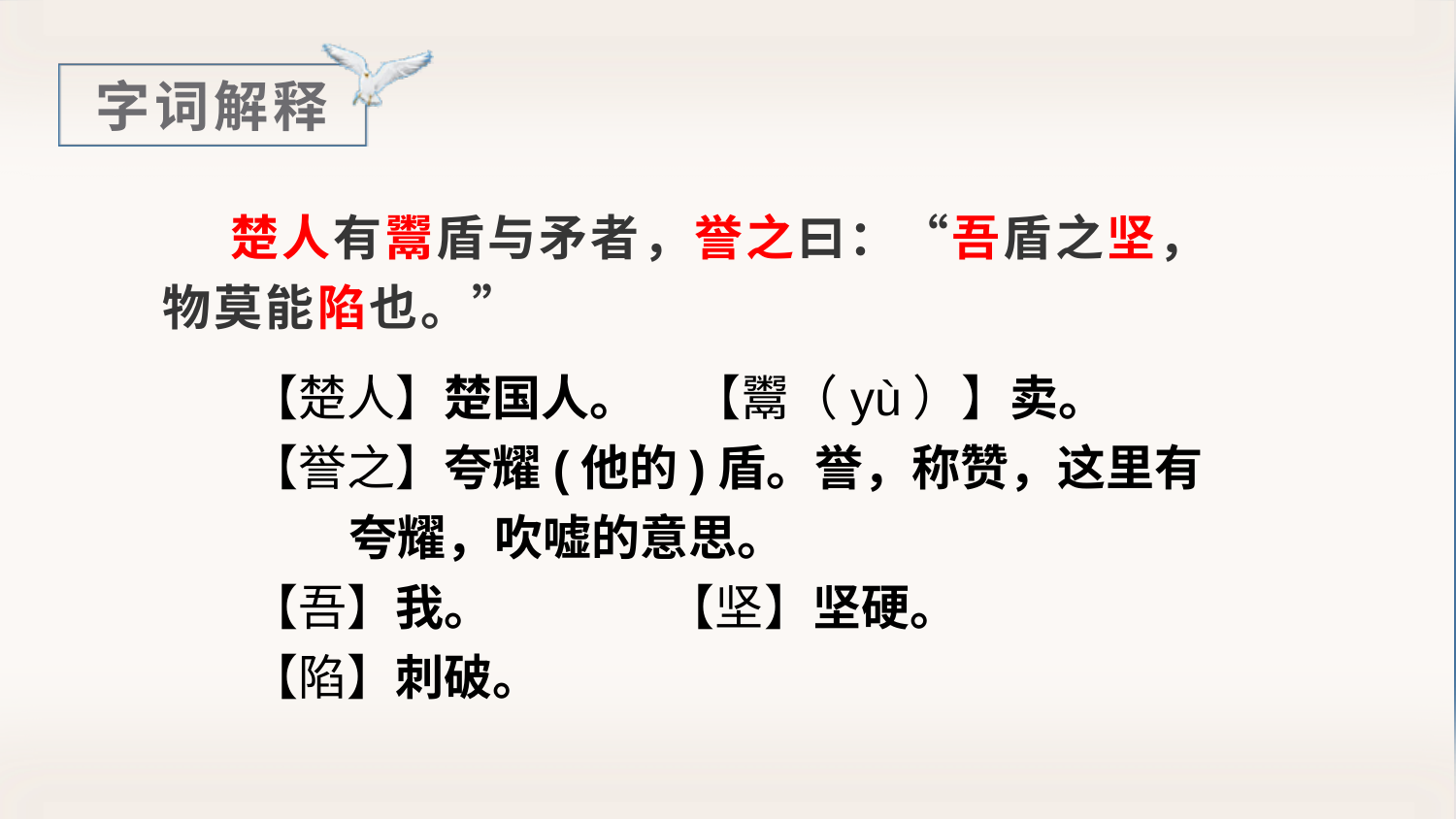

字词解释
    楚人有鬻盾与矛者，誉之曰：“吾盾之坚，物莫能陷也。”
【楚人】楚国人。     【鬻（yù）】卖。
【誉之】夸耀(他的)盾。誉，称赞，这里有
        夸耀，吹嘘的意思。
【吾】我。                【坚】坚硬。
【陷】刺破。